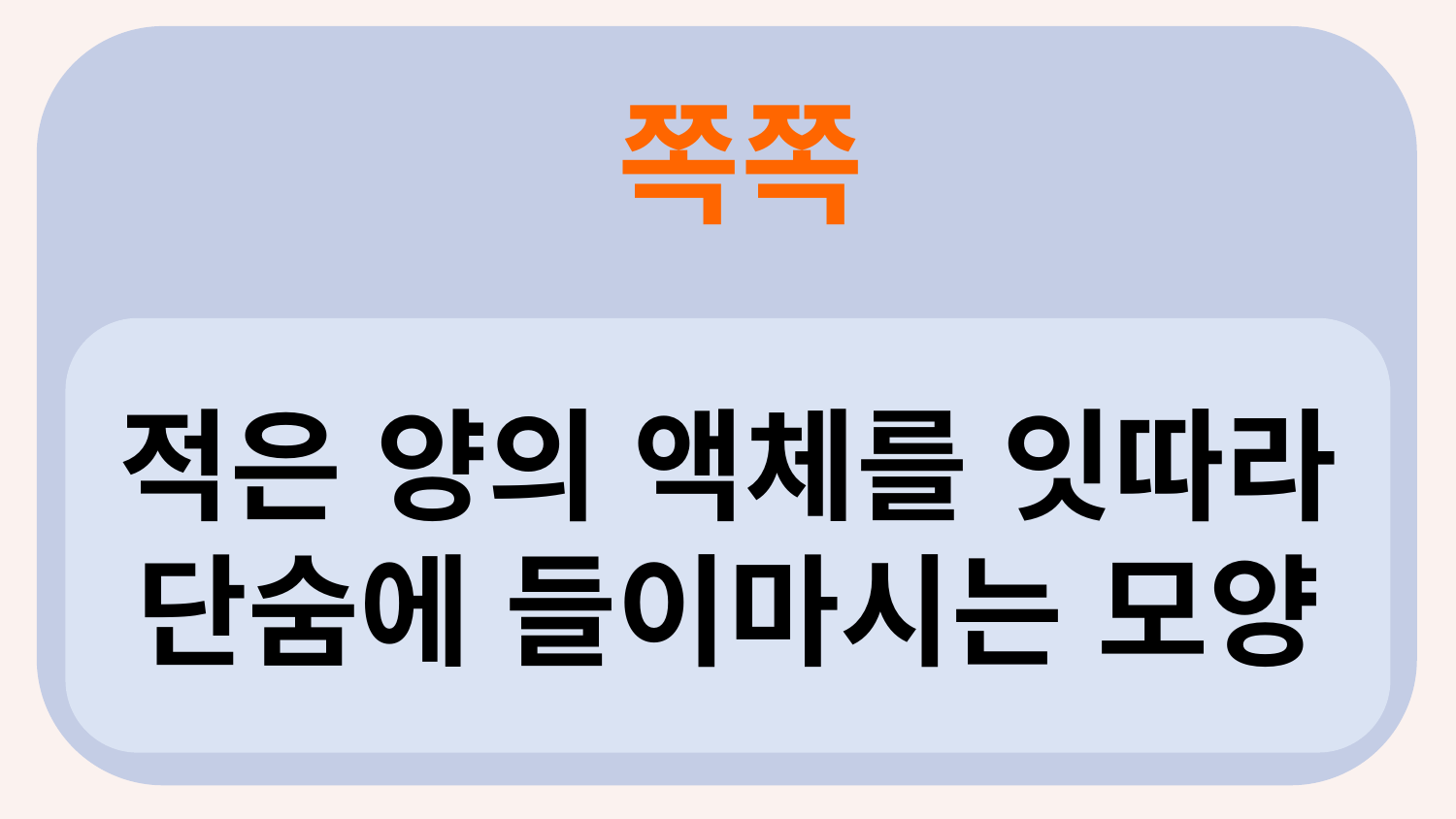

쪽쪽

?

적은 양의 액체를 잇따라 단숨에 들이마시는 모양